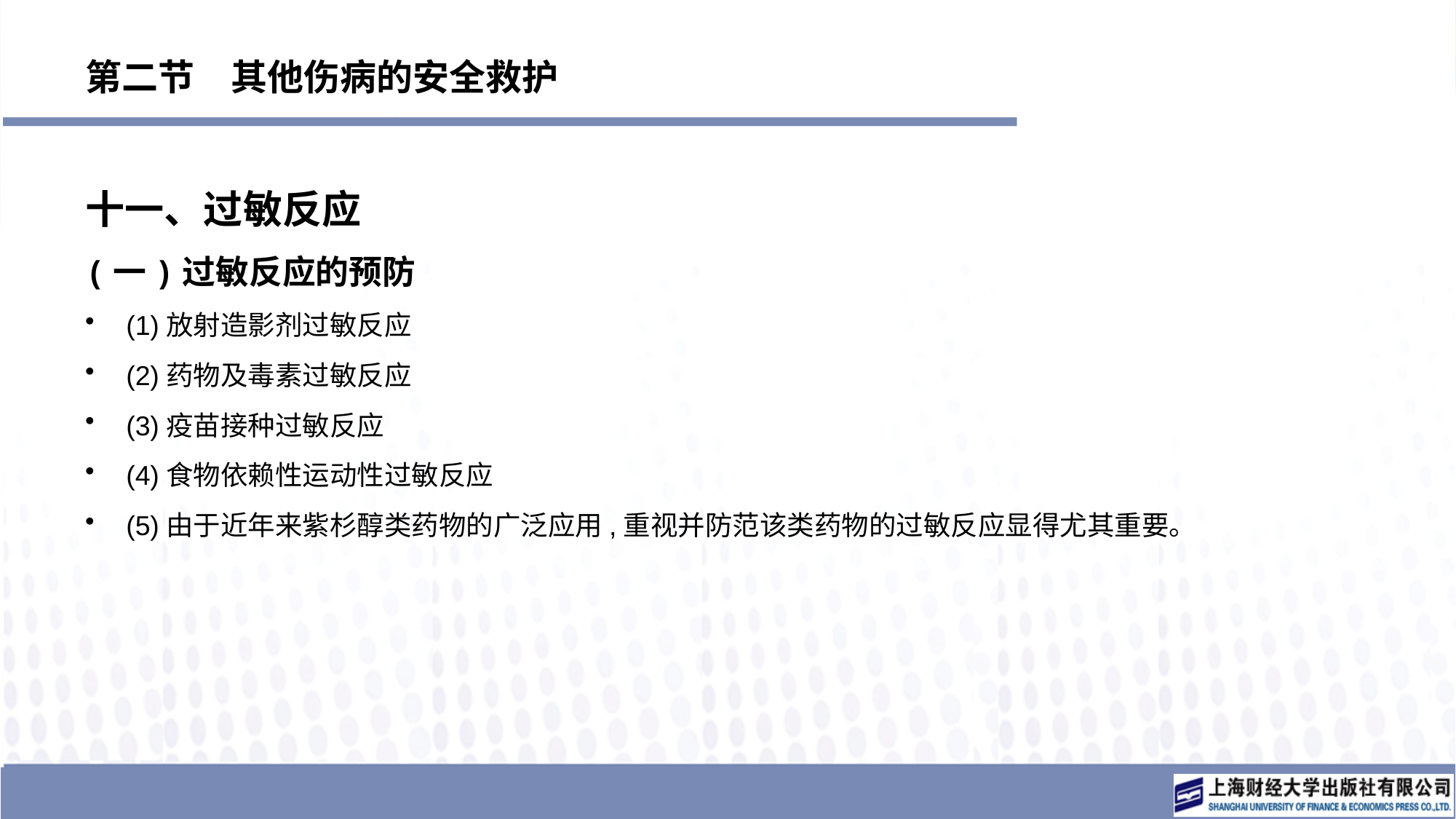

# 第二节　其他伤病的安全救护
十一、过敏反应
(一)过敏反应的预防
(1)放射造影剂过敏反应
(2)药物及毒素过敏反应
(3)疫苗接种过敏反应
(4)食物依赖性运动性过敏反应
(5)由于近年来紫杉醇类药物的广泛应用,重视并防范该类药物的过敏反应显得尤其重要。